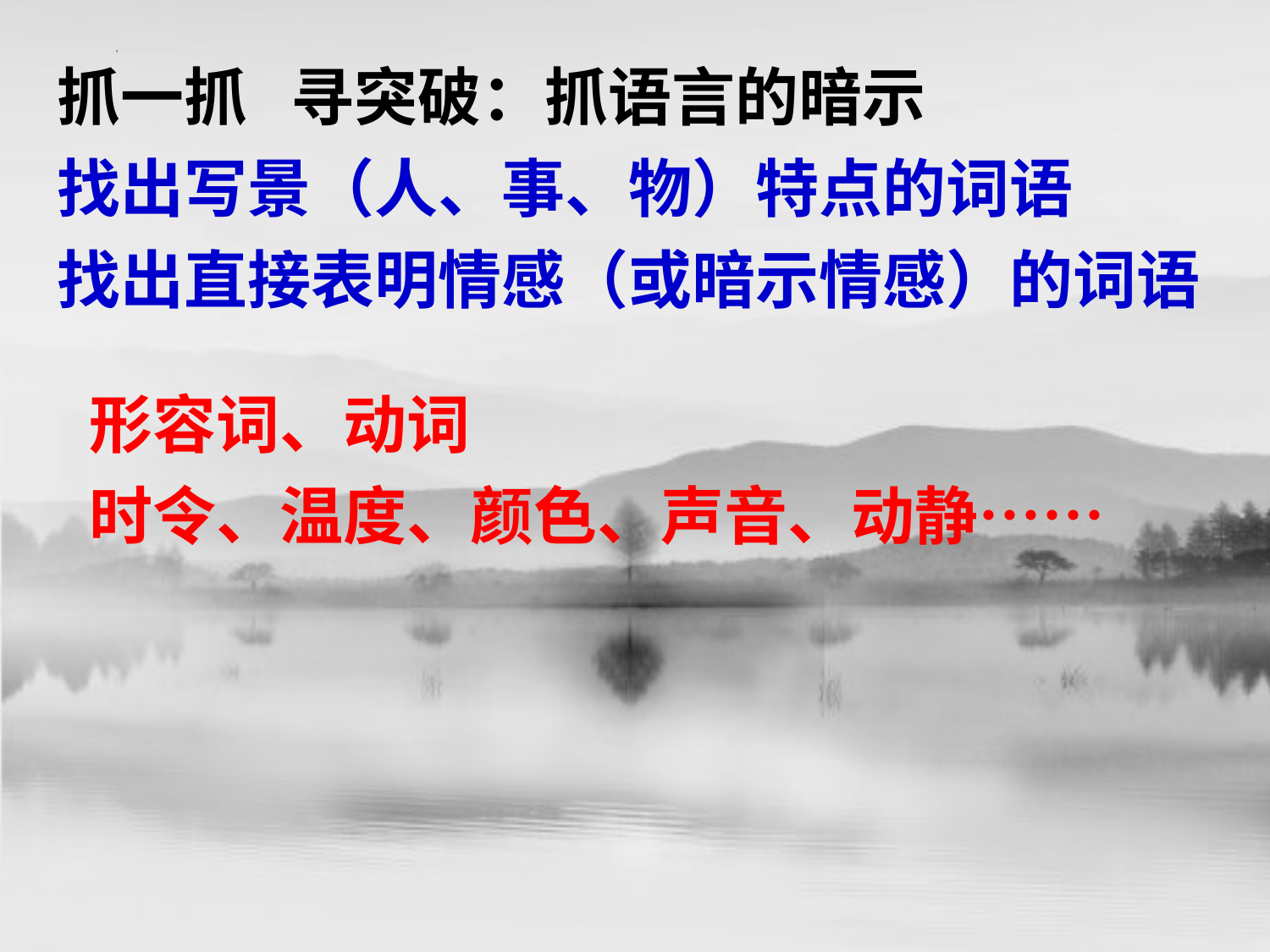

抓一抓   寻突破：抓语言的暗示
找出写景（人、事、物）特点的词语
找出直接表明情感（或暗示情感）的词语
形容词、动词
时令、温度、颜色、声音、动静……